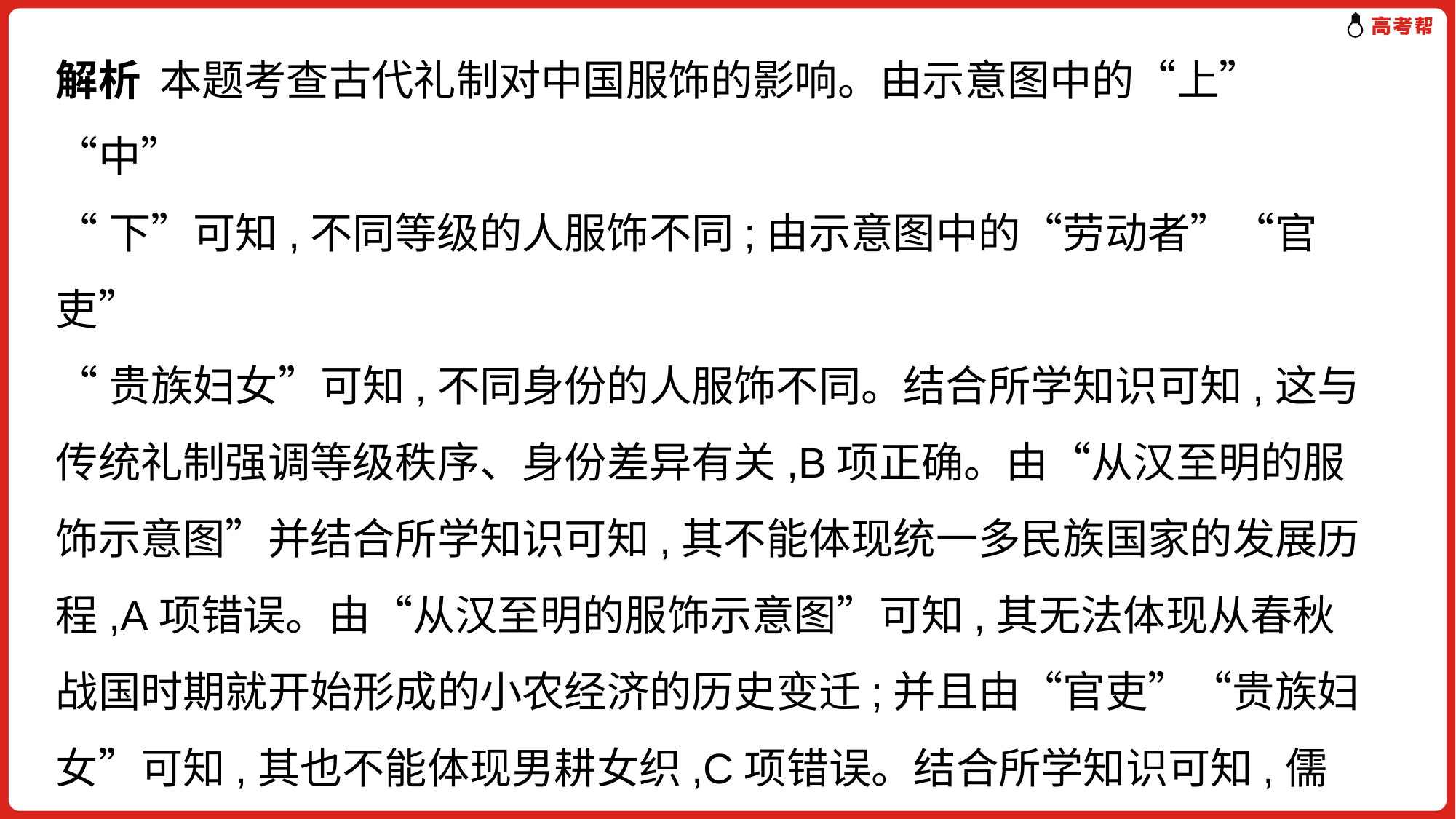

解析  本题考查古代礼制对中国服饰的影响。由示意图中的“上”“中”
“下”可知,不同等级的人服饰不同;由示意图中的“劳动者”“官吏”
“贵族妇女”可知,不同身份的人服饰不同。结合所学知识可知,这与传统礼制强调等级秩序、身份差异有关,B项正确。由“从汉至明的服饰示意图”并结合所学知识可知,其不能体现统一多民族国家的发展历程,A项错误。由“从汉至明的服饰示意图”可知,其无法体现从春秋战国时期就开始形成的小农经济的历史变迁;并且由“官吏”“贵族妇女”可知,其也不能体现男耕女织,C项错误。结合所学知识可知,儒家思想是中国传统文化主流思想,其经历了春秋战国时期的创立与发展、西汉时